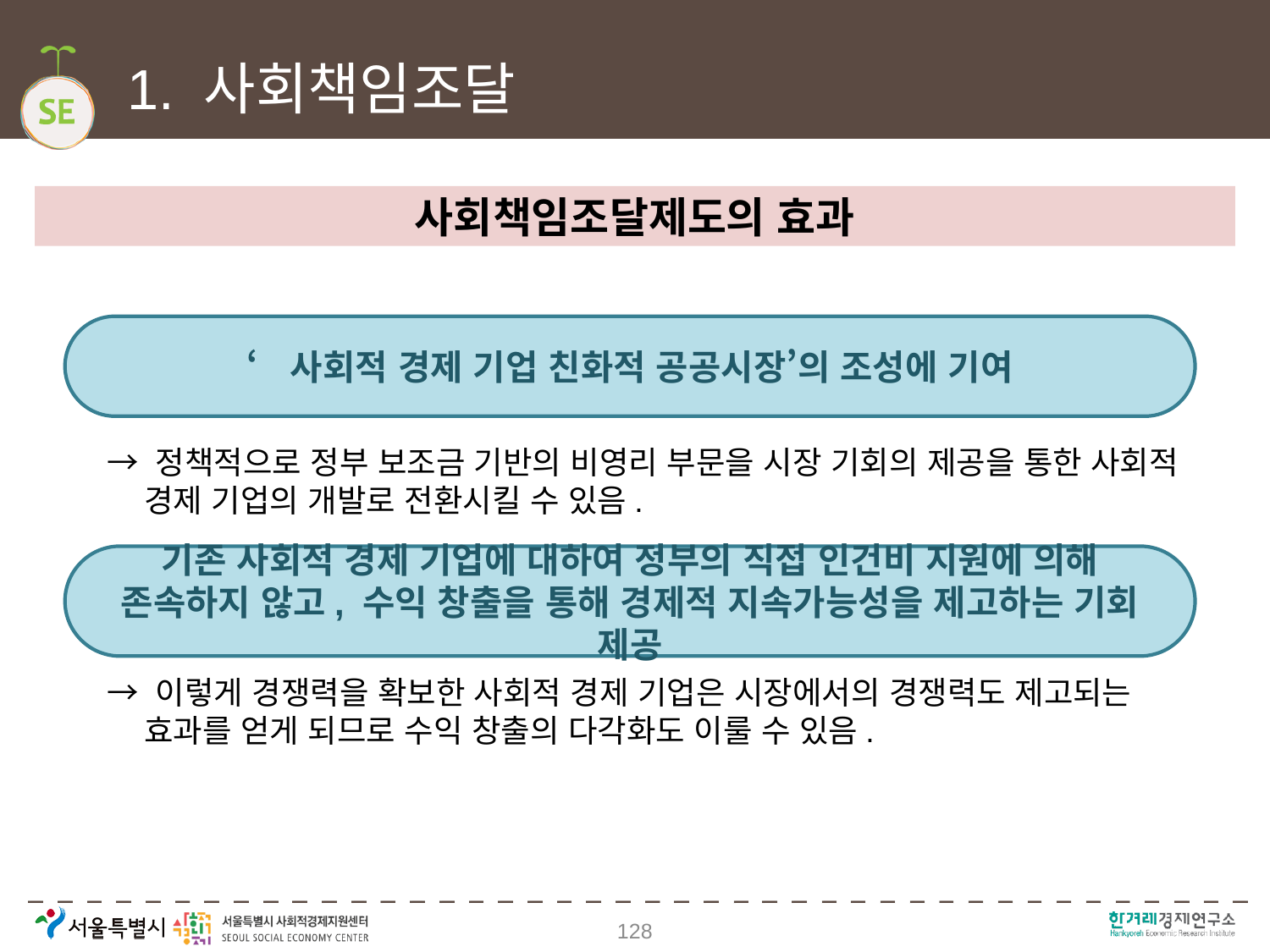

# 1. 사회책임조달
사회책임조달제도의 효과
‘사회적 경제 기업 친화적 공공시장’의 조성에 기여
→ 정책적으로 정부 보조금 기반의 비영리 부문을 시장 기회의 제공을 통한 사회적 경제 기업의 개발로 전환시킬 수 있음.
기존 사회적 경제 기업에 대하여 정부의 직접 인건비 지원에 의해 존속하지 않고, 수익 창출을 통해 경제적 지속가능성을 제고하는 기회 제공
→ 이렇게 경쟁력을 확보한 사회적 경제 기업은 시장에서의 경쟁력도 제고되는 효과를 얻게 되므로 수익 창출의 다각화도 이룰 수 있음.
128